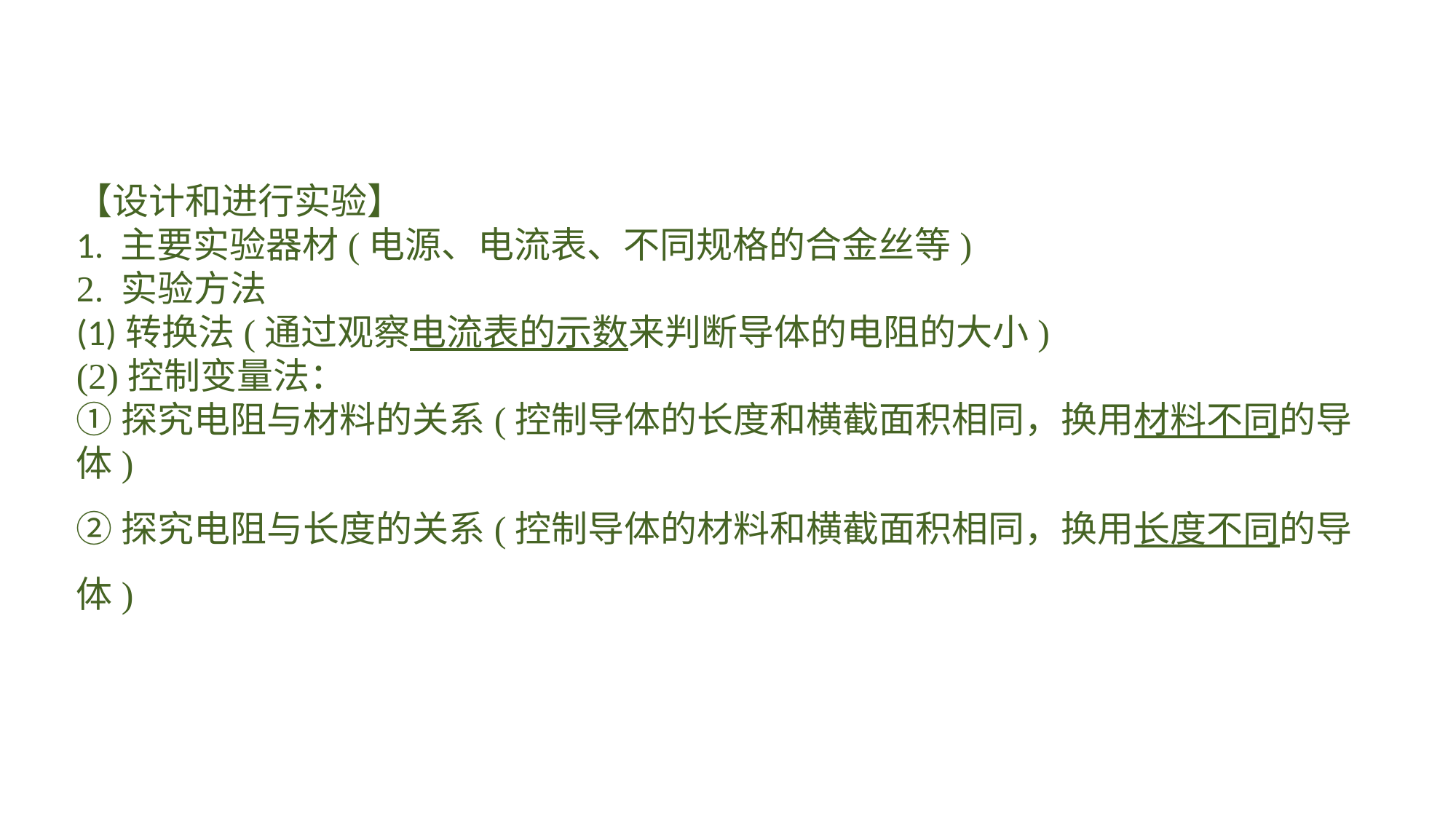

【设计和进行实验】1. 主要实验器材(电源、电流表、不同规格的合金丝等)2. 实验方法(1)转换法(通过观察电流表的示数来判断导体的电阻的大小)(2)控制变量法：①探究电阻与材料的关系(控制导体的长度和横截面积相同，换用材料不同的导体)②探究电阻与长度的关系(控制导体的材料和横截面积相同，换用长度不同的导体)